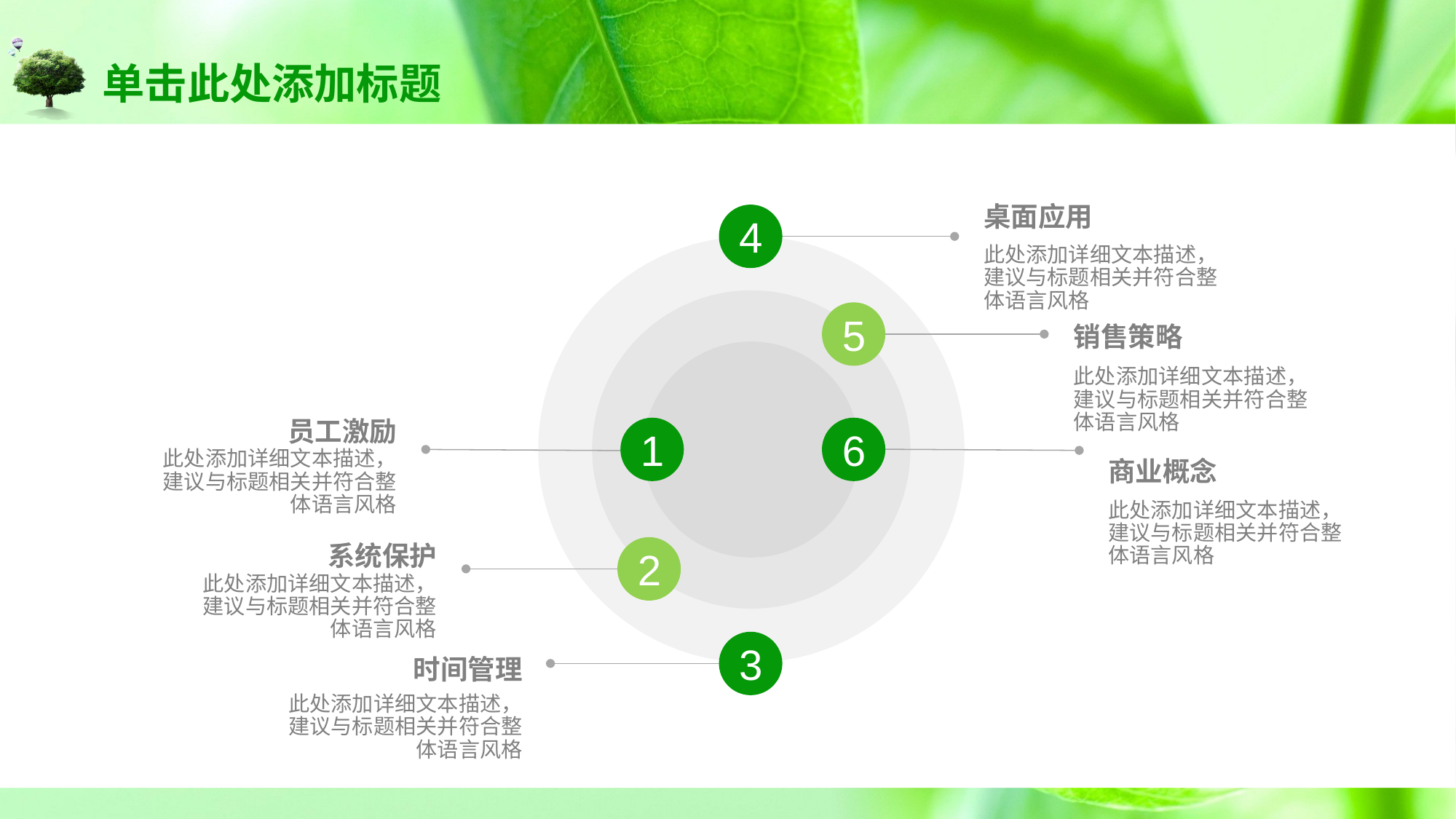

# 单击此处添加标题
桌面应用
4

此处添加详细文本描述，建议与标题相关并符合整体语言风格

5
销售策略

此处添加详细文本描述，建议与标题相关并符合整体语言风格

1
6
员工激励
此处添加详细文本描述，建议与标题相关并符合整体语言风格
商业概念
此处添加详细文本描述，建议与标题相关并符合整体语言风格
2
系统保护
此处添加详细文本描述，建议与标题相关并符合整体语言风格
3
时间管理
此处添加详细文本描述，建议与标题相关并符合整体语言风格